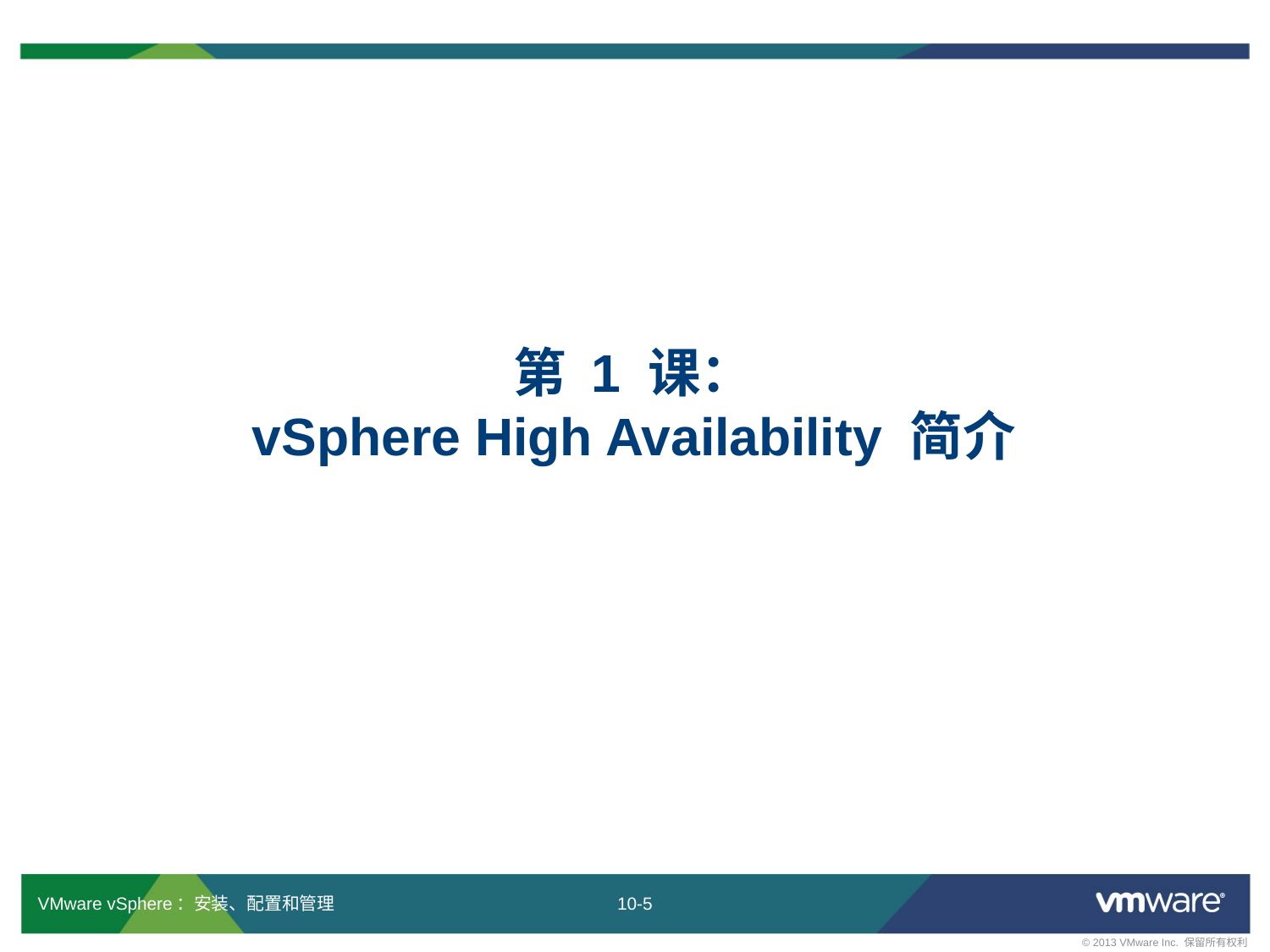

# 第 1 课： vSphere High Availability 简介